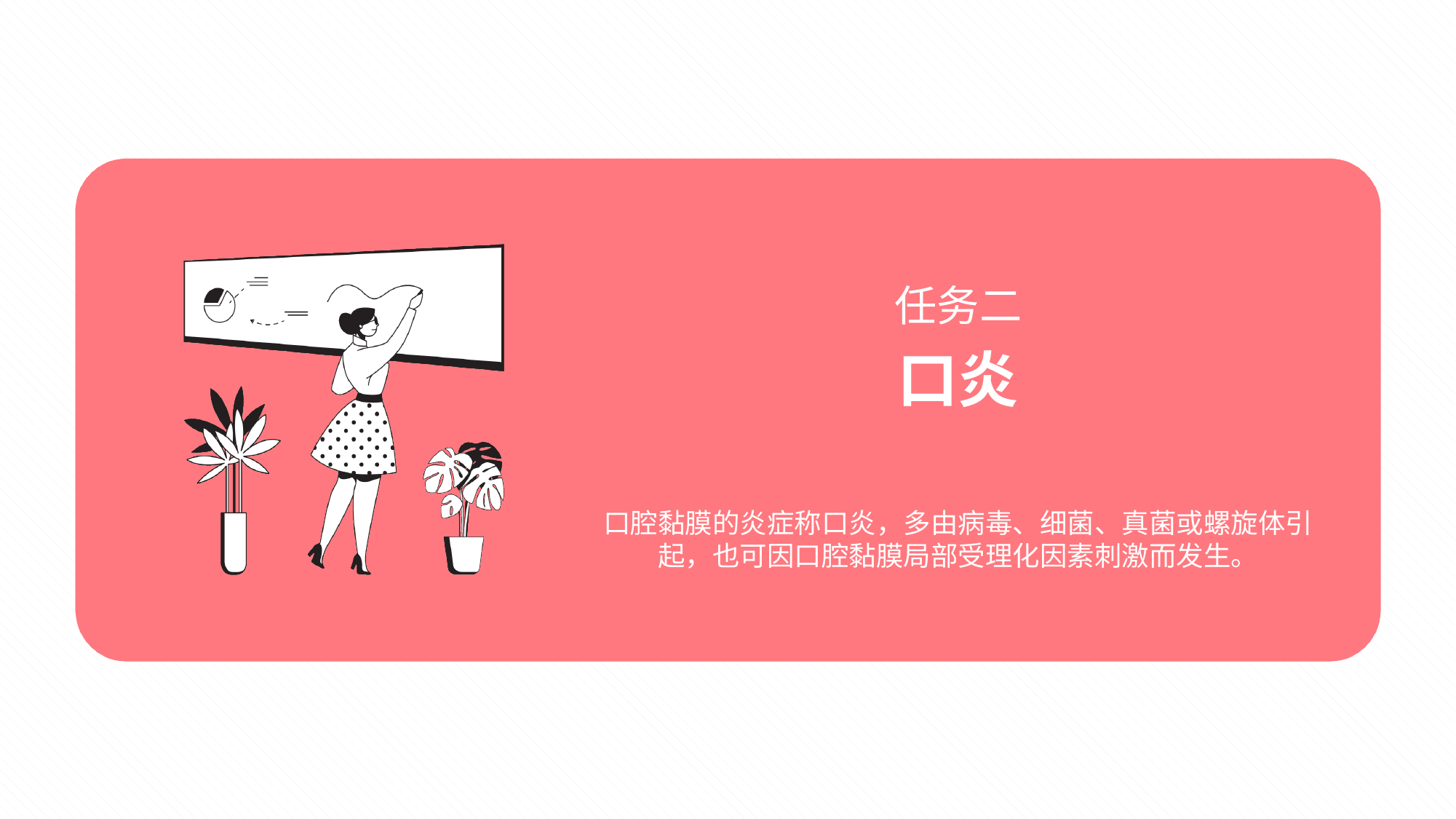

# 任务二
口炎
口腔黏膜的炎症称口炎，多由病毒、细菌、真菌或螺旋体引起，也可因口腔黏膜局部受理化因素刺激而发生。